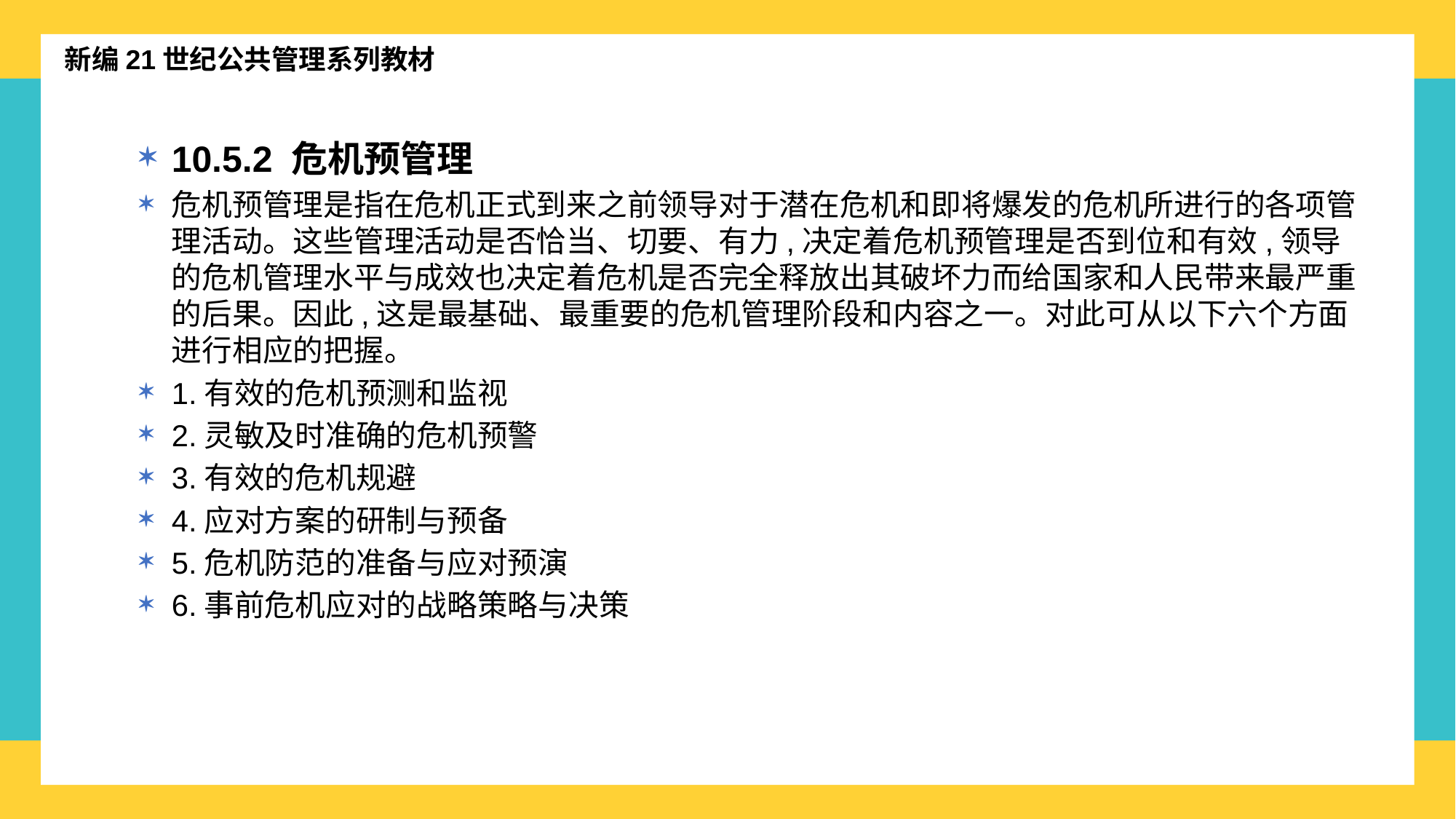

新编21世纪公共管理系列教材
10.5.2 危机预管理
危机预管理是指在危机正式到来之前领导对于潜在危机和即将爆发的危机所进行的各项管理活动。这些管理活动是否恰当、切要、有力,决定着危机预管理是否到位和有效,领导的危机管理水平与成效也决定着危机是否完全释放出其破坏力而给国家和人民带来最严重的后果。因此,这是最基础、最重要的危机管理阶段和内容之一。对此可从以下六个方面进行相应的把握。
1.有效的危机预测和监视
2.灵敏及时准确的危机预警
3.有效的危机规避
4.应对方案的研制与预备
5.危机防范的准备与应对预演
6.事前危机应对的战略策略与决策